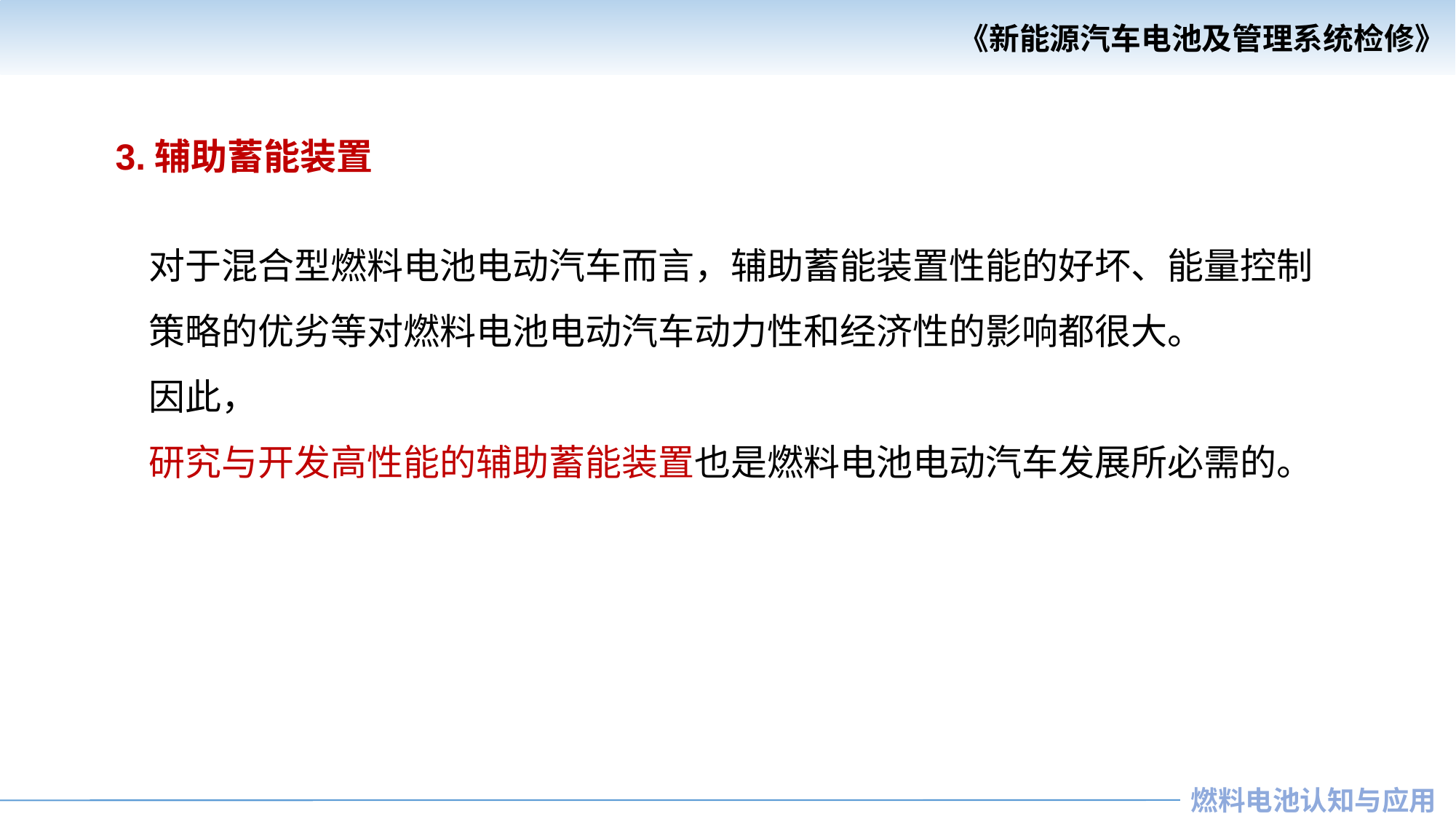

3.辅助蓄能装置

   对于混合型燃料电池电动汽车而言，辅助蓄能装置性能的好坏、能量控制
   策略的优劣等对燃料电池电动汽车动力性和经济性的影响都很大。
   因此，
   研究与开发高性能的辅助蓄能装置也是燃料电池电动汽车发展所必需的。